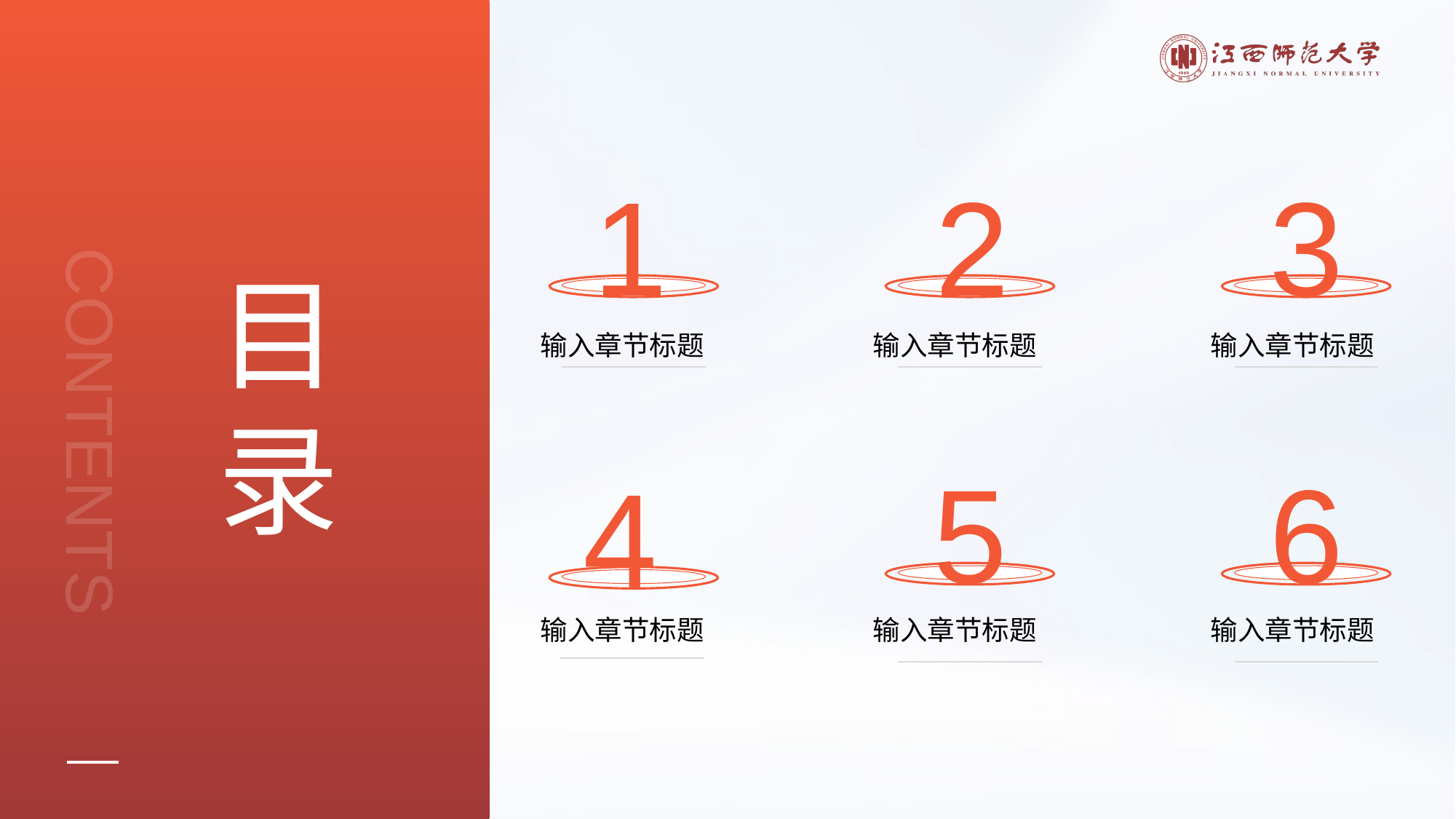

1
2
3

输入章节标题
输入章节标题
输入章节标题
5
6
4

输入章节标题
输入章节标题
输入章节标题